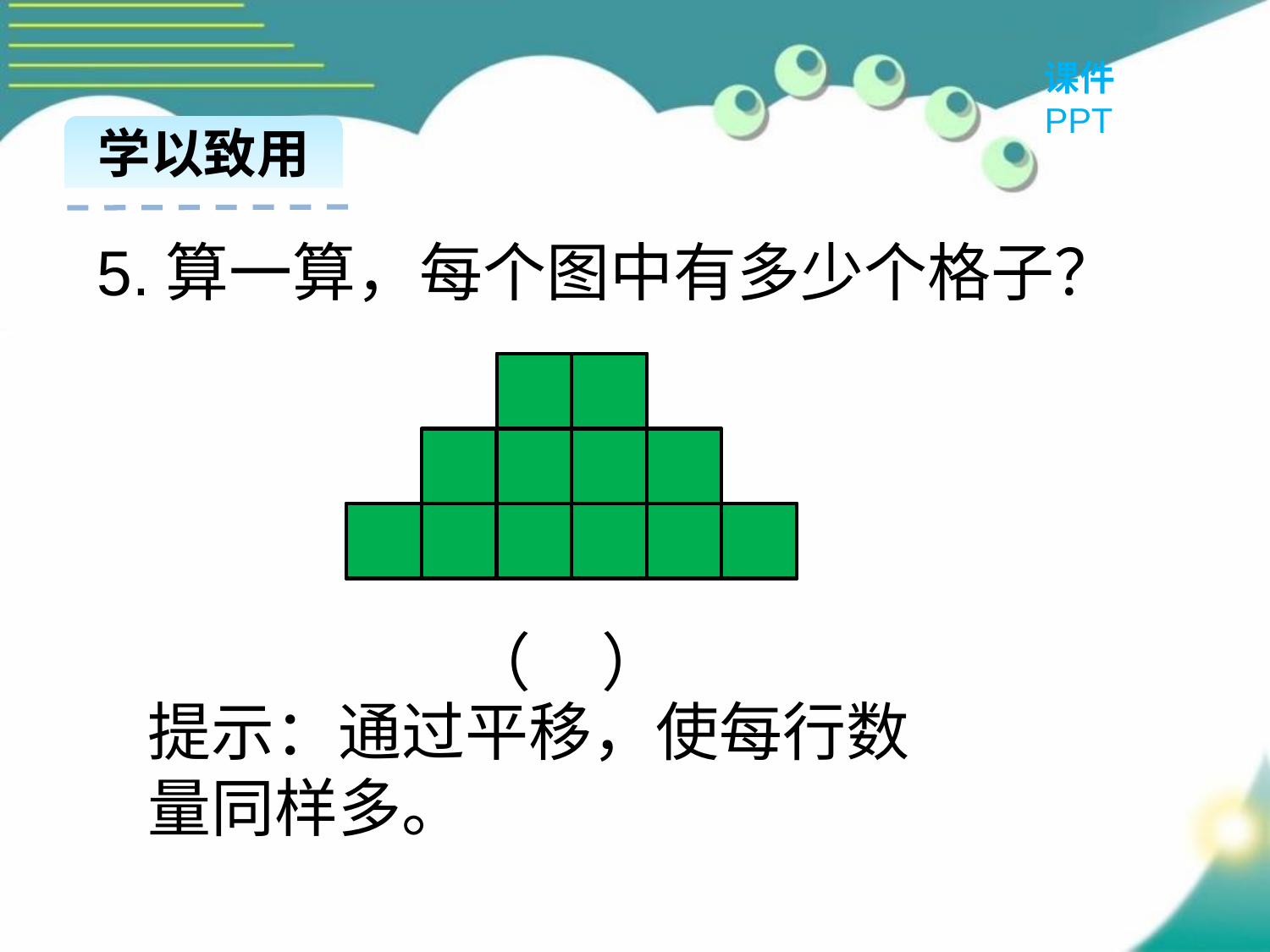

课件PPT
学以致用

5.算一算，每个图中有多少个格子？

（     ）
提示：通过平移，使每行数量同样多。